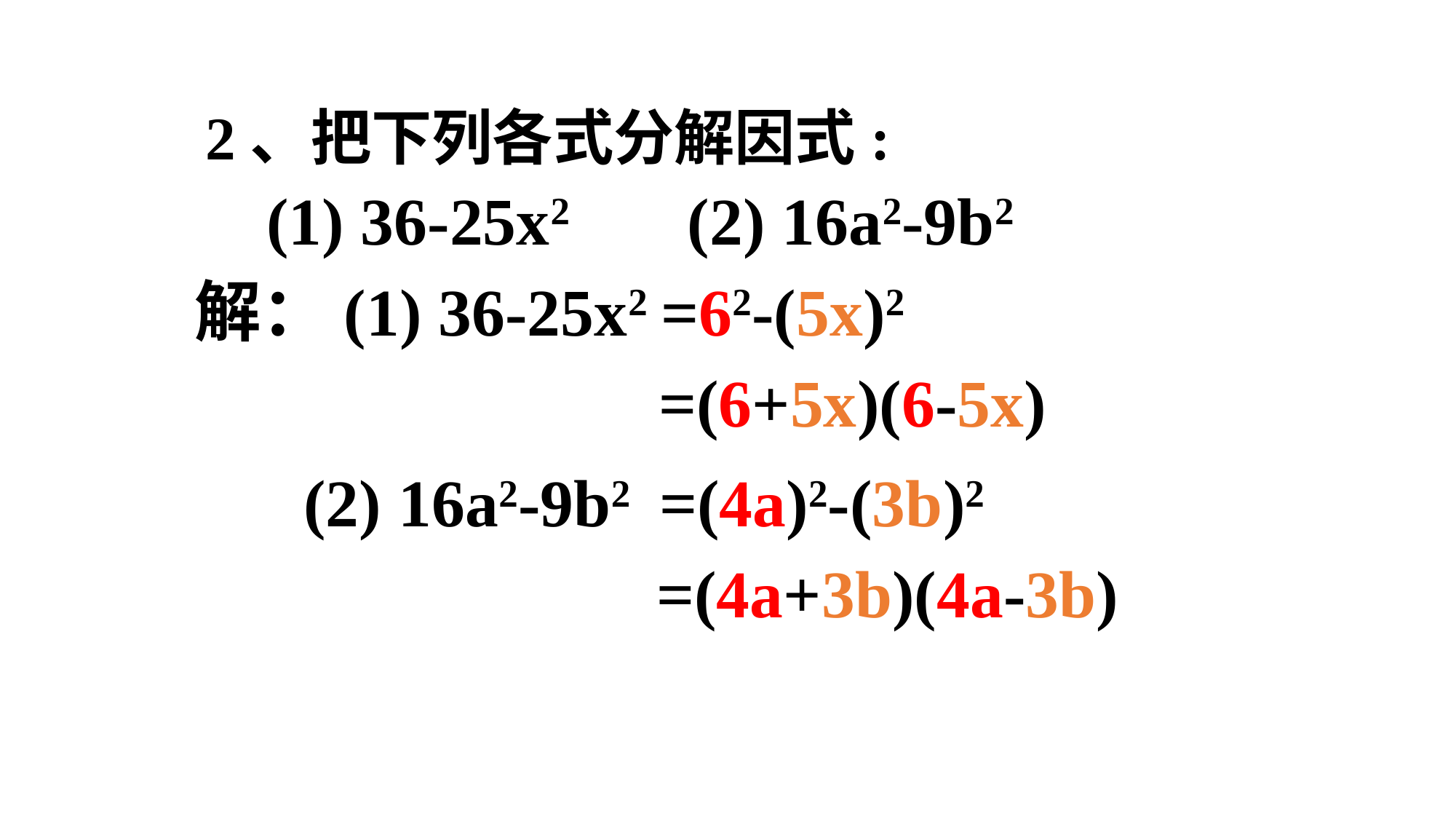

2、把下列各式分解因式:
(1) 36-25x2
(2) 16a2-9b2
解：(1) 36-25x2
=62-(5x)2
=(6+5x)(6-5x)
(2) 16a2-9b2
=(4a)2-(3b)2
=(4a+3b)(4a-3b)